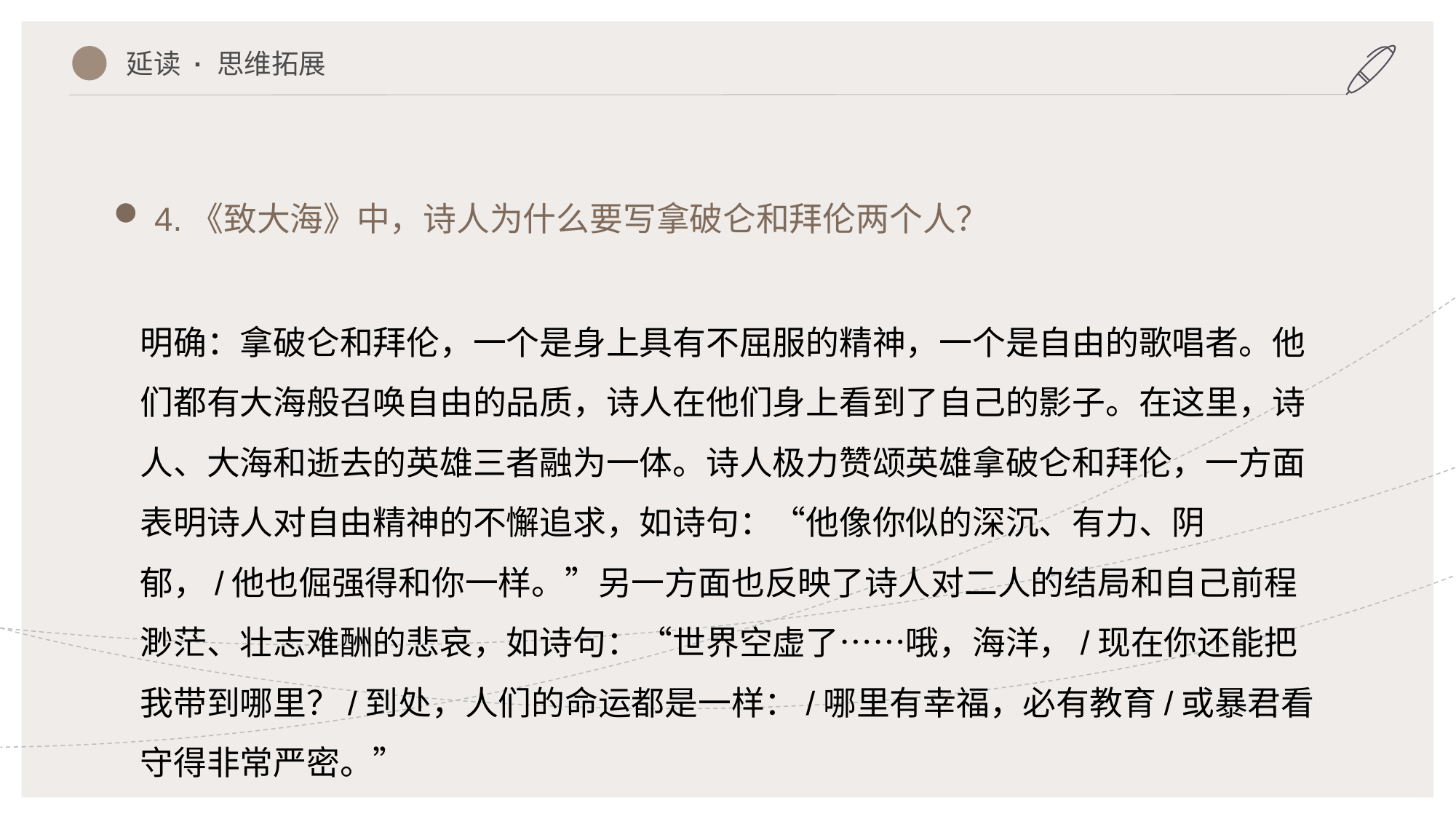

延读 · 思维拓展

4.《致大海》中，诗人为什么要写拿破仑和拜伦两个人？
明确：拿破仑和拜伦，一个是身上具有不屈服的精神，一个是自由的歌唱者。他们都有大海般召唤自由的品质，诗人在他们身上看到了自己的影子。在这里，诗人、大海和逝去的英雄三者融为一体。诗人极力赞颂英雄拿破仑和拜伦，一方面表明诗人对自由精神的不懈追求，如诗句：“他像你似的深沉、有力、阴郁，/他也倔强得和你一样。”另一方面也反映了诗人对二人的结局和自己前程渺茫、壮志难酬的悲哀，如诗句：“世界空虚了……哦，海洋，/现在你还能把我带到哪里？/到处，人们的命运都是一样：/哪里有幸福，必有教育/或暴君看守得非常严密。”